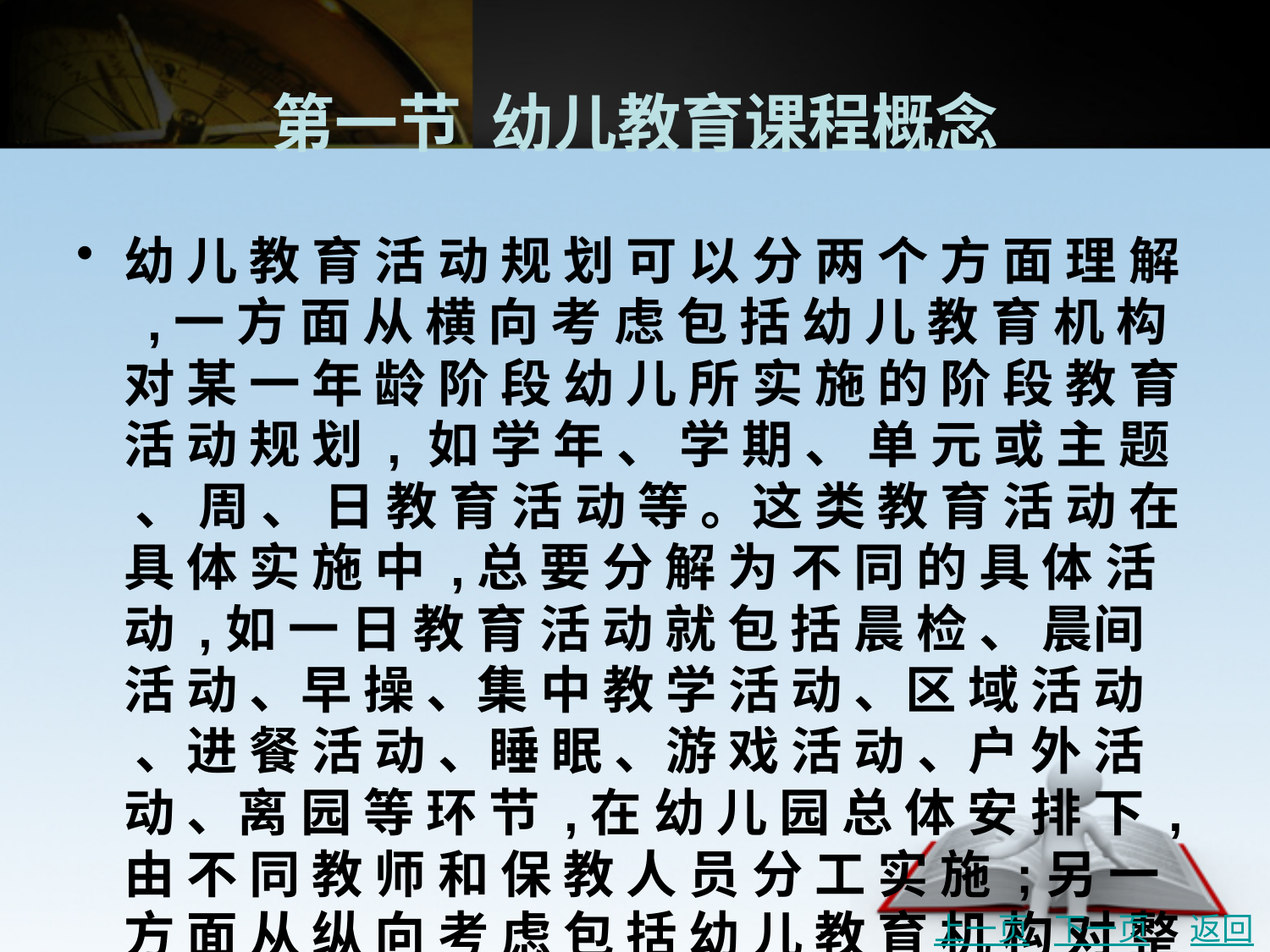

# 第一节  幼儿教育课程概念
幼 儿 教 育 活 动 规 划 可 以 分 两 个 方 面 理 解 ,一 方 面 从 横 向 考 虑 包 括 幼 儿 教 育 机 构 对 某 一 年 龄 阶 段 幼 儿 所 实 施 的 阶 段 教 育 活 动 规 划 , 如 学 年 、 学 期 、 单 元 或 主 题 、 周 、 日 教 育 活 动 等 。这 类 教 育 活 动 在 具 体 实 施 中 ,总 要 分 解 为 不 同 的 具 体 活 动 ,如 一 日 教 育 活 动 就 包 括 晨 检 、 晨间 活 动 、早 操 、集 中 教 学 活 动 、区 域 活 动 、进 餐 活 动 、睡 眠 、游 戏 活 动 、户 外 活 动 、离 园 等 环 节 ,在 幼 儿 园 总 体 安 排 下 ,由 不 同 教 师 和 保 教 人 员 分 工 实 施 ;另 一 方 面 从 纵 向 考 虑 包 括 幼 儿 教 育 机 构 对 整 个 幼 儿 教 育 层 次 阶 段 即 3~6 岁 幼 儿 实 施 的 整 体 教 育 活 动 规 划 , 这 类 教 育 活 动 在 具 体 实 施 中 ,主 要 表 现 为 保 育 工 作 、教 育 工 作 、家 长 工 作 ,由 幼 儿 园 、托 儿 所 、早 教 中 心 总 体 安 排 ,不 同 部 门 分 工 负 责 。

上一页
下一页
返回